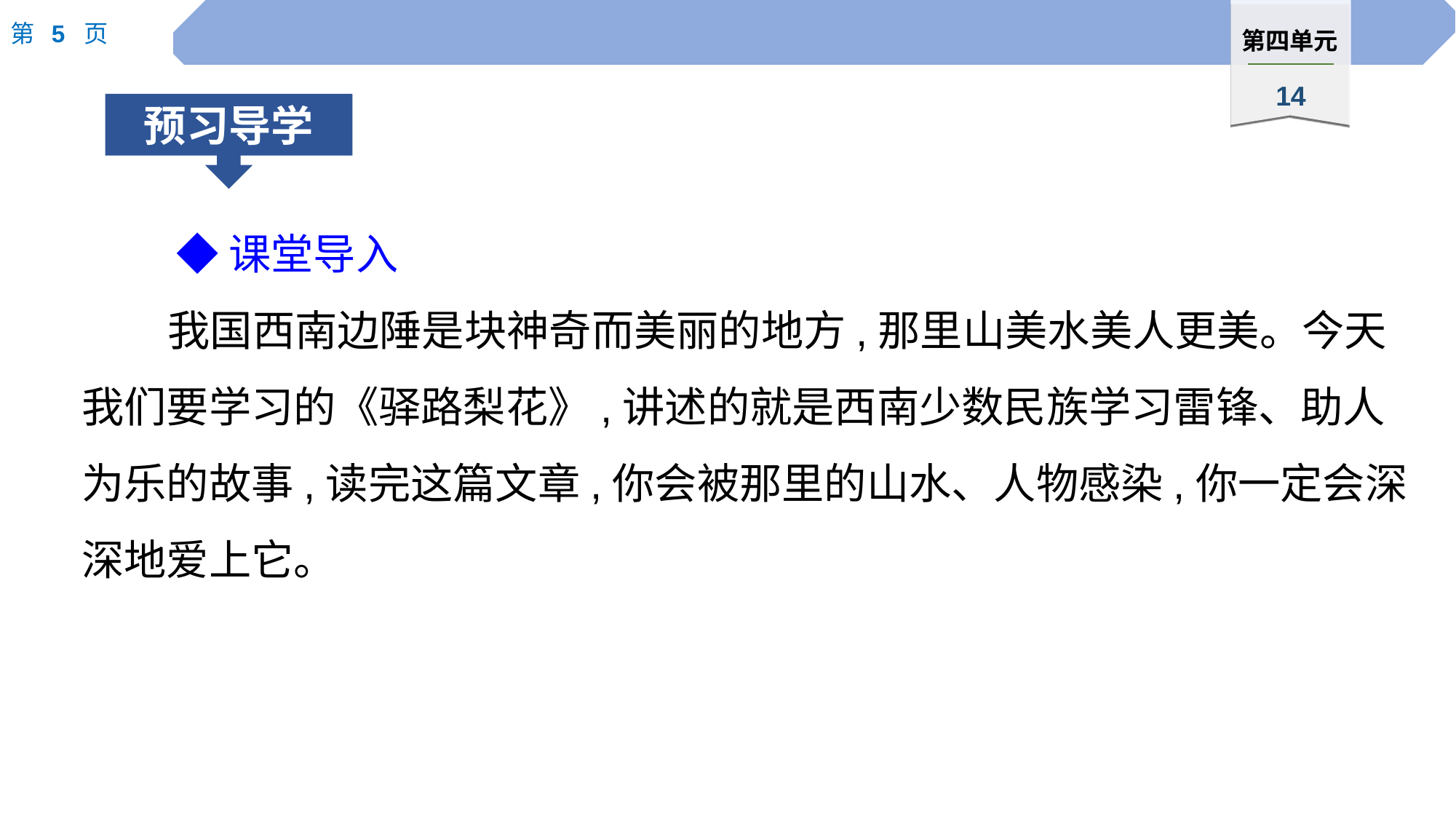

◆课堂导入

我国西南边陲是块神奇而美丽的地方,那里山美水美人更美。今天我们要学习的《驿路梨花》,讲述的就是西南少数民族学习雷锋、助人为乐的故事,读完这篇文章,你会被那里的山水、人物感染,你一定会深深地爱上它。